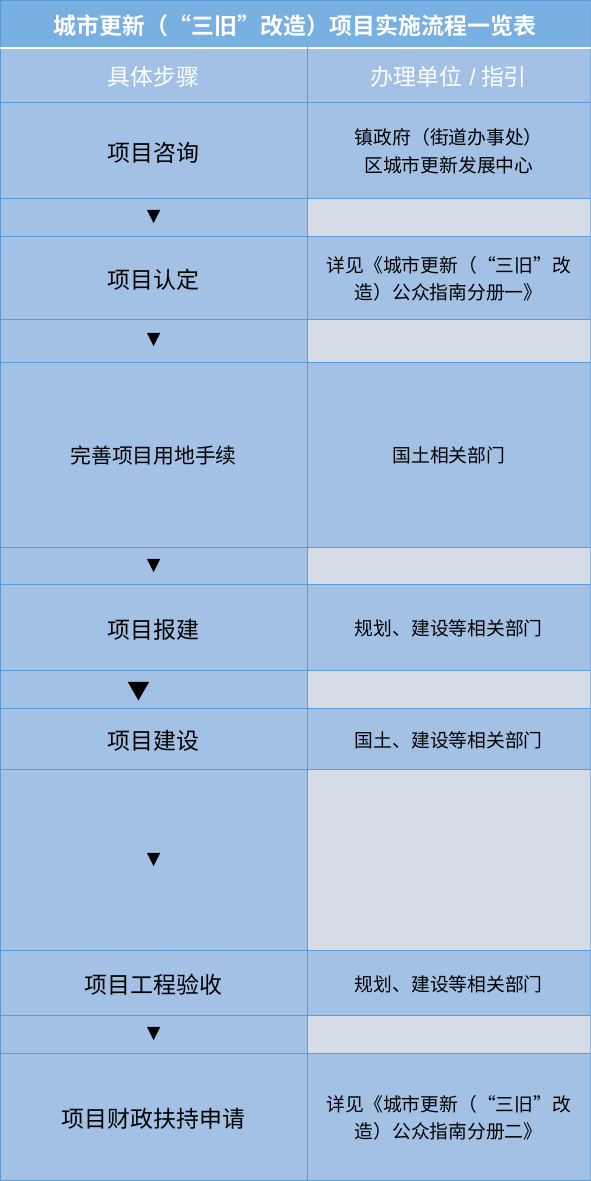

| 城市更新（“三旧”改造）项目实施流程一览表 |  |
| --- | --- |
| 具体步骤 | 办理单位/指引 |
| 项目咨询 | 镇政府（街道办事处） 区城市更新发展中心 |
| ▼ |  |
| 项目认定 | 详见《城市更新（“三旧”改造）公众指南分册一》 |
| ▼ |  |
| 完善项目用地手续 | 国土相关部门 |
| ▼ |  |
| 项目报建 | 规划、建设等相关部门 |
| ▼ |  |
| 项目建设 | 国土、建设等相关部门 |
| ▼ |  |
| 项目工程验收 | 规划、建设等相关部门 |
| ▼ |  |
| 项目财政扶持申请 | 详见《城市更新（“三旧”改造）公众指南分册二》 |